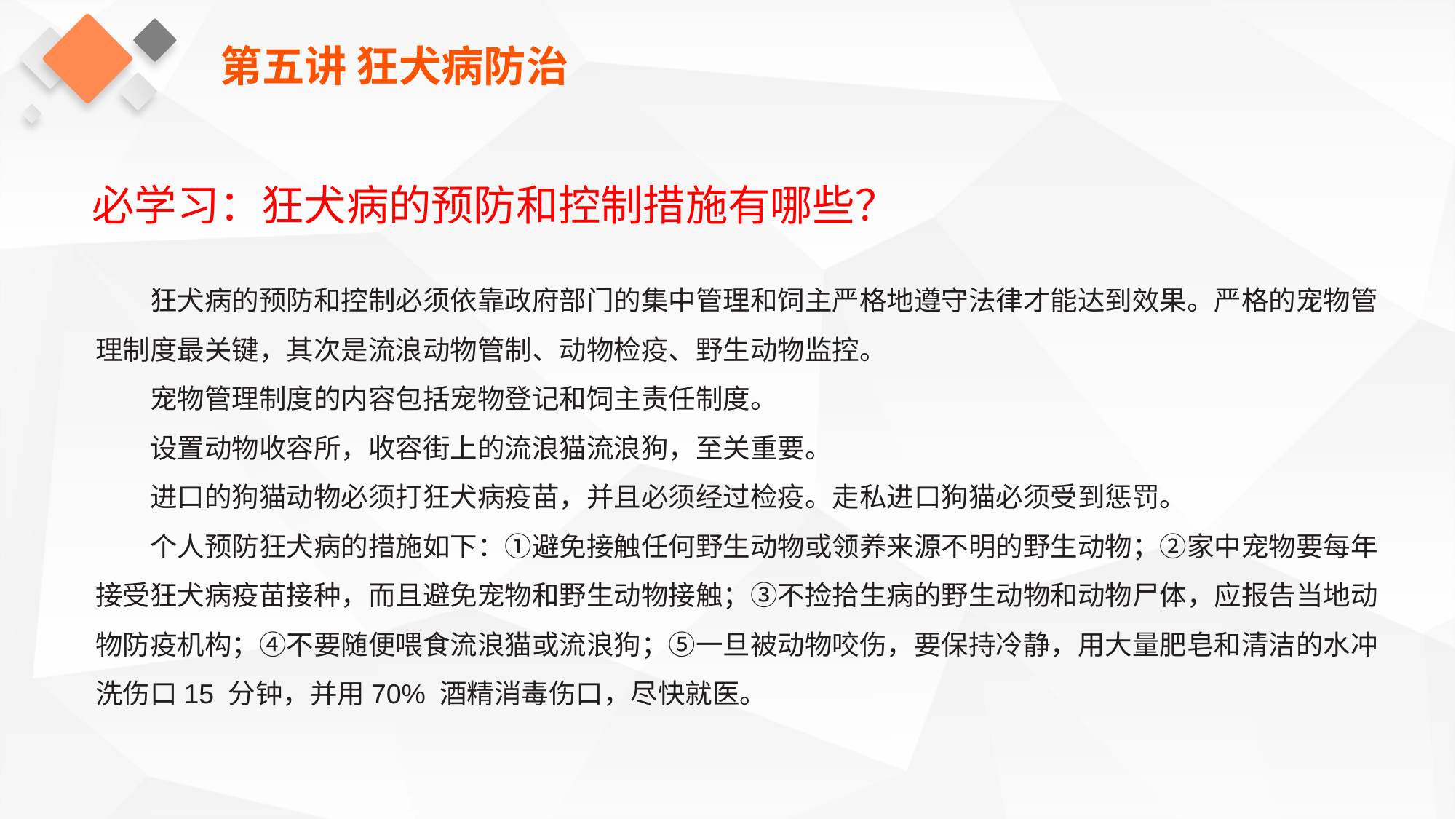

第五讲 狂犬病防治
必学习：狂犬病的预防和控制措施有哪些？
狂犬病的预防和控制必须依靠政府部门的集中管理和饲主严格地遵守法律才能达到效果。严格的宠物管理制度最关键，其次是流浪动物管制、动物检疫、野生动物监控。
宠物管理制度的内容包括宠物登记和饲主责任制度。
设置动物收容所，收容街上的流浪猫流浪狗，至关重要。
进口的狗猫动物必须打狂犬病疫苗，并且必须经过检疫。走私进口狗猫必须受到惩罚。
个人预防狂犬病的措施如下：①避免接触任何野生动物或领养来源不明的野生动物；②家中宠物要每年接受狂犬病疫苗接种，而且避免宠物和野生动物接触；③不捡拾生病的野生动物和动物尸体，应报告当地动物防疫机构；④不要随便喂食流浪猫或流浪狗；⑤一旦被动物咬伤，要保持冷静，用大量肥皂和清洁的水冲洗伤口15 分钟，并用70% 酒精消毒伤口，尽快就医。